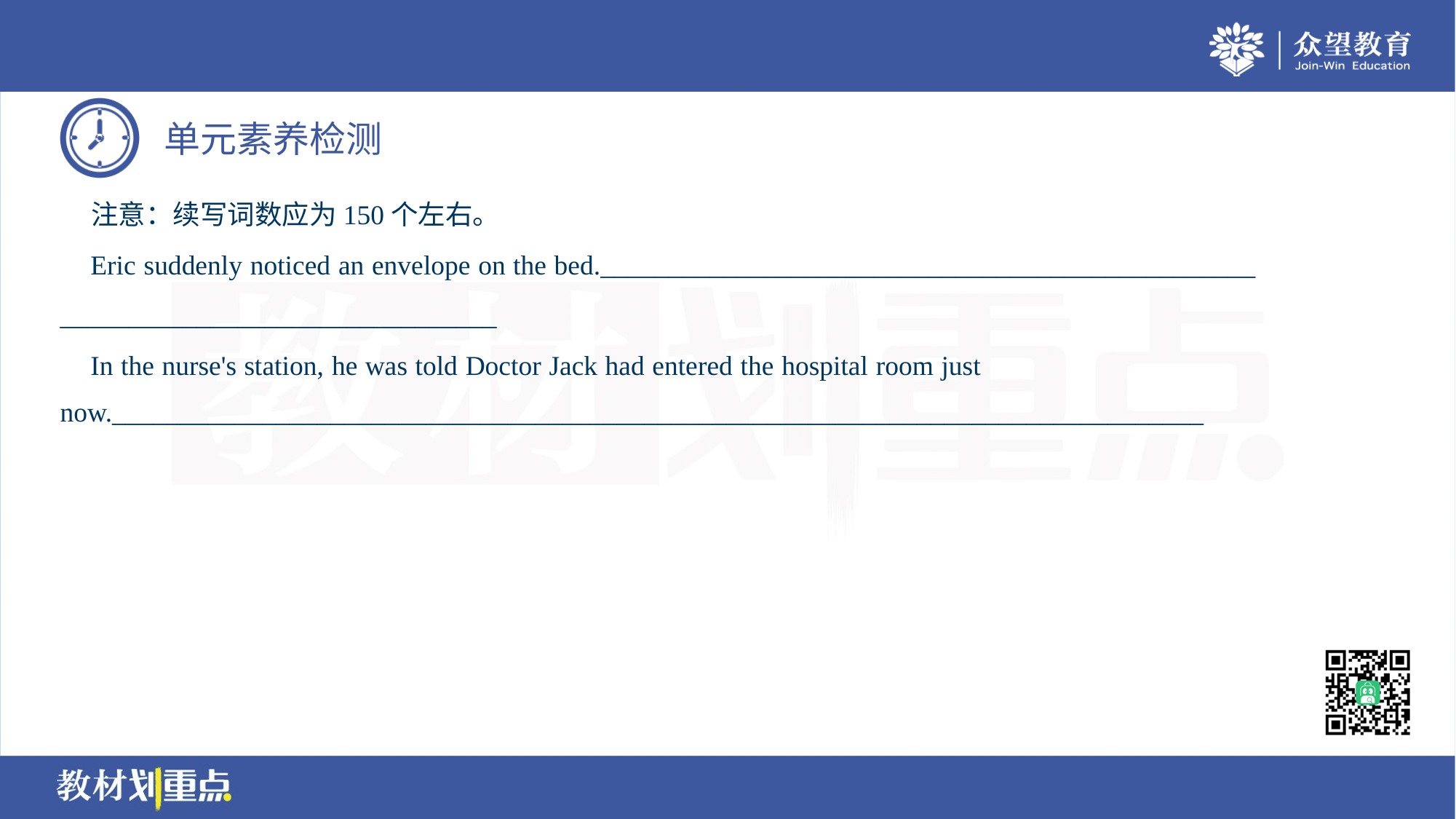

注意：续写词数应为150个左右。
    Eric suddenly noticed an envelope on the bed.________________________________________________
________________________________
    In the nurse's station, he was told Doctor Jack had entered the hospital room just
now.________________________________________________________________________________